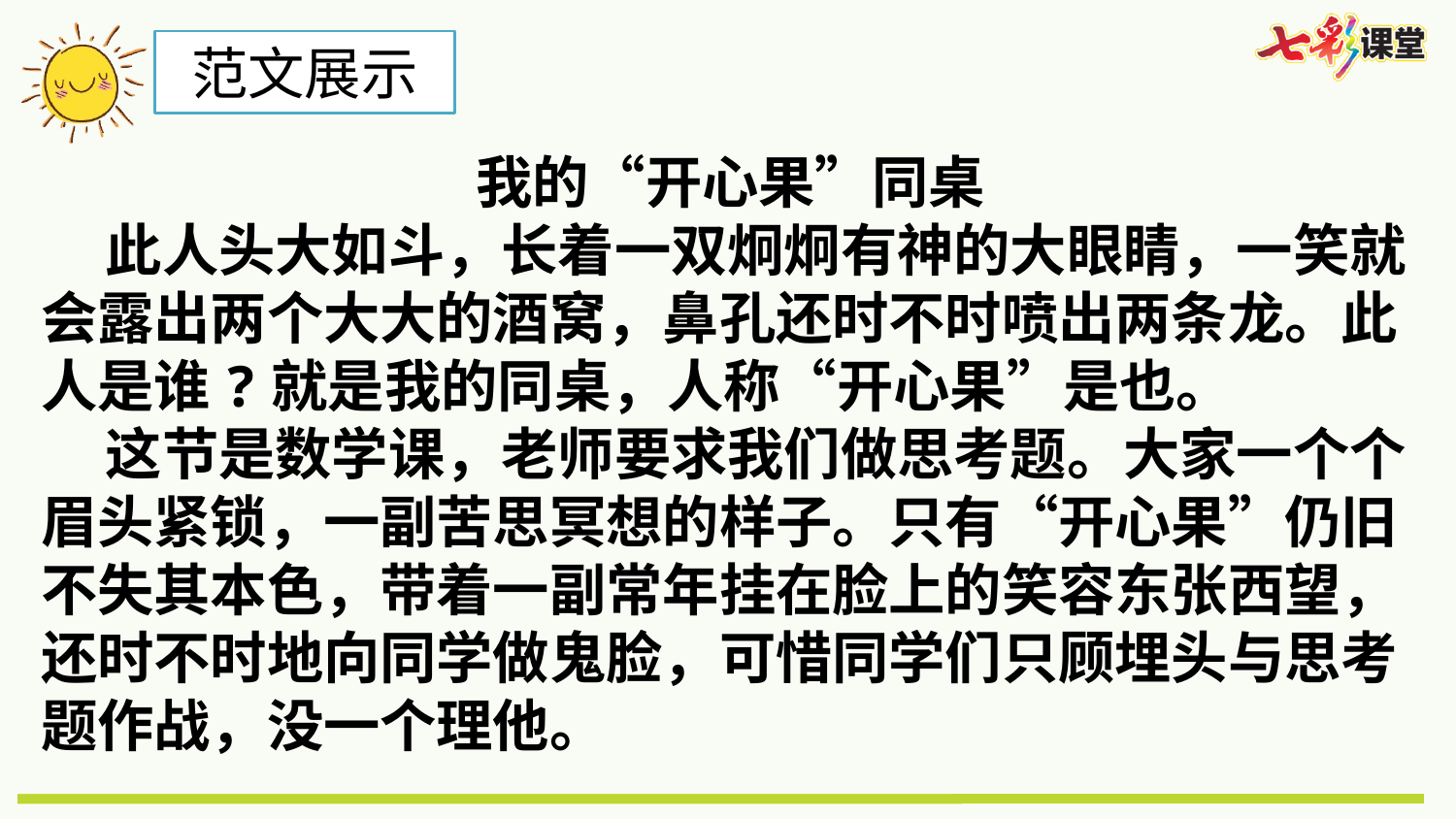

范文展示
我的“开心果”同桌
    此人头大如斗，长着一双炯炯有神的大眼睛，一笑就会露出两个大大的酒窝，鼻孔还时不时喷出两条龙。此人是谁?就是我的同桌，人称“开心果”是也。
    这节是数学课，老师要求我们做思考题。大家一个个眉头紧锁，一副苦思冥想的样子。只有“开心果”仍旧不失其本色，带着一副常年挂在脸上的笑容东张西望，还时不时地向同学做鬼脸，可惜同学们只顾埋头与思考题作战，没一个理他。